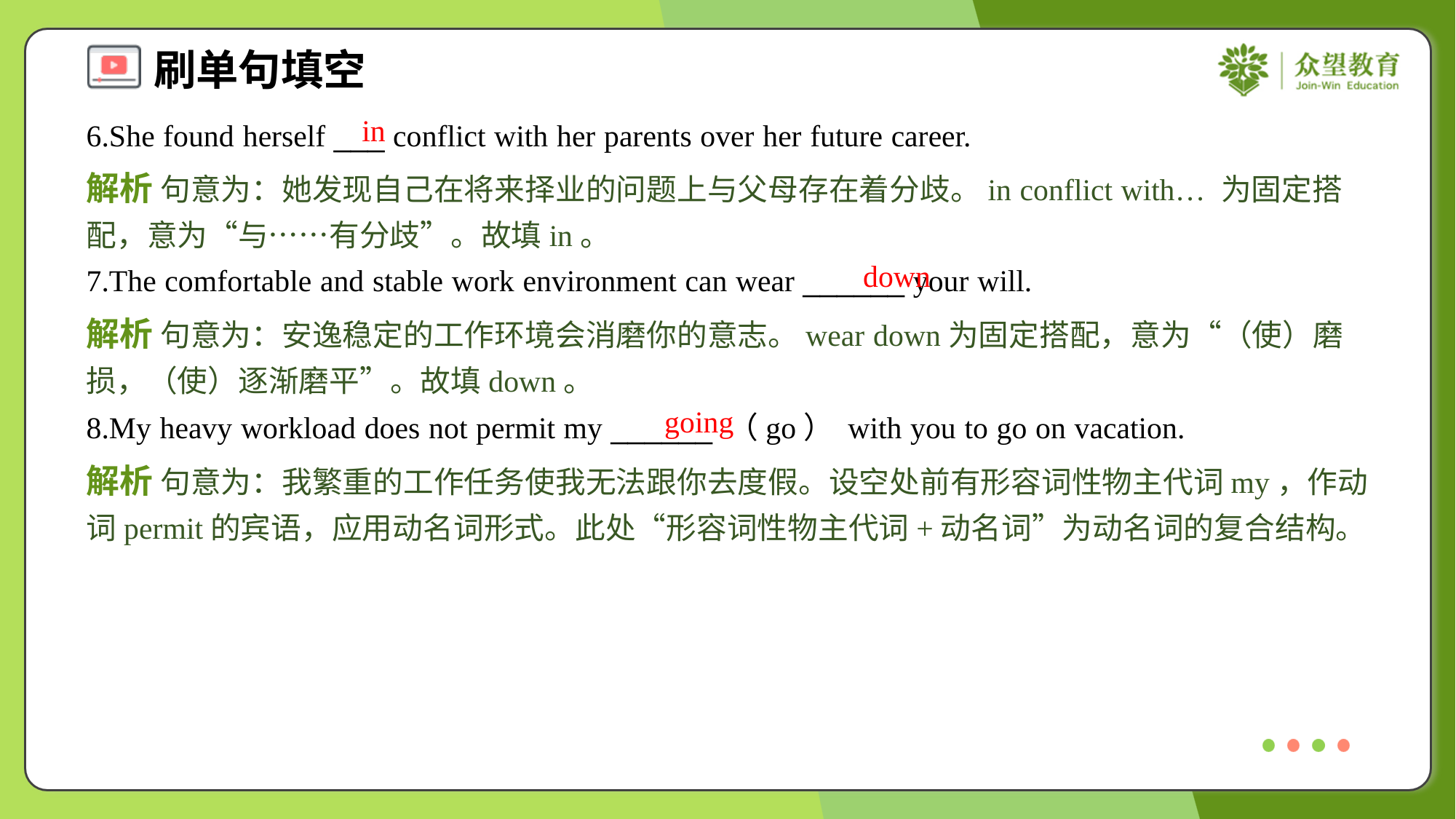

in
6.She found herself ___ conflict with her parents over her future career.
解析 句意为：她发现自己在将来择业的问题上与父母存在着分歧。in conflict with… 为固定搭配，意为“与……有分歧”。故填in。
down
7.The comfortable and stable work environment can wear ______ your will.
解析 句意为：安逸稳定的工作环境会消磨你的意志。wear down为固定搭配，意为“（使）磨损，（使）逐渐磨平”。故填down。
going
8.My heavy workload does not permit my ______ （go） with you to go on vacation.
解析 句意为：我繁重的工作任务使我无法跟你去度假。设空处前有形容词性物主代词my，作动词permit的宾语，应用动名词形式。此处“形容词性物主代词+动名词”为动名词的复合结构。